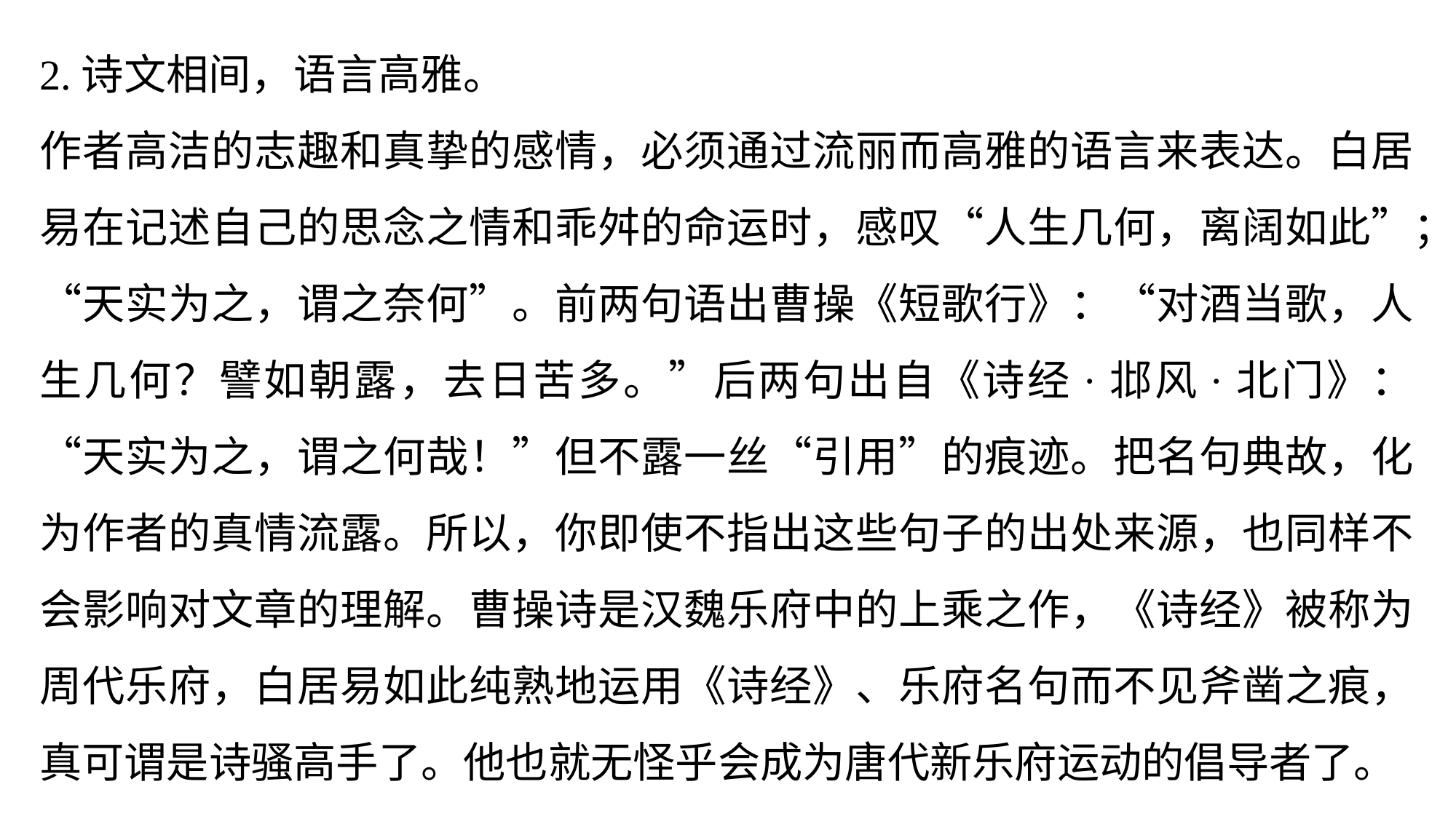

2.诗文相间，语言高雅。
作者高洁的志趣和真挚的感情，必须通过流丽而高雅的语言来表达。白居易在记述自己的思念之情和乖舛的命运时，感叹“人生几何，离阔如此”；“天实为之，谓之奈何”。前两句语出曹操《短歌行》：“对酒当歌，人生几何？譬如朝露，去日苦多。”后两句出自《诗经·邶风·北门》：“天实为之，谓之何哉！”但不露一丝“引用”的痕迹。把名句典故，化为作者的真情流露。所以，你即使不指出这些句子的出处来源，也同样不会影响对文章的理解。曹操诗是汉魏乐府中的上乘之作，《诗经》被称为周代乐府，白居易如此纯熟地运用《诗经》、乐府名句而不见斧凿之痕，真可谓是诗骚高手了。他也就无怪乎会成为唐代新乐府运动的倡导者了。